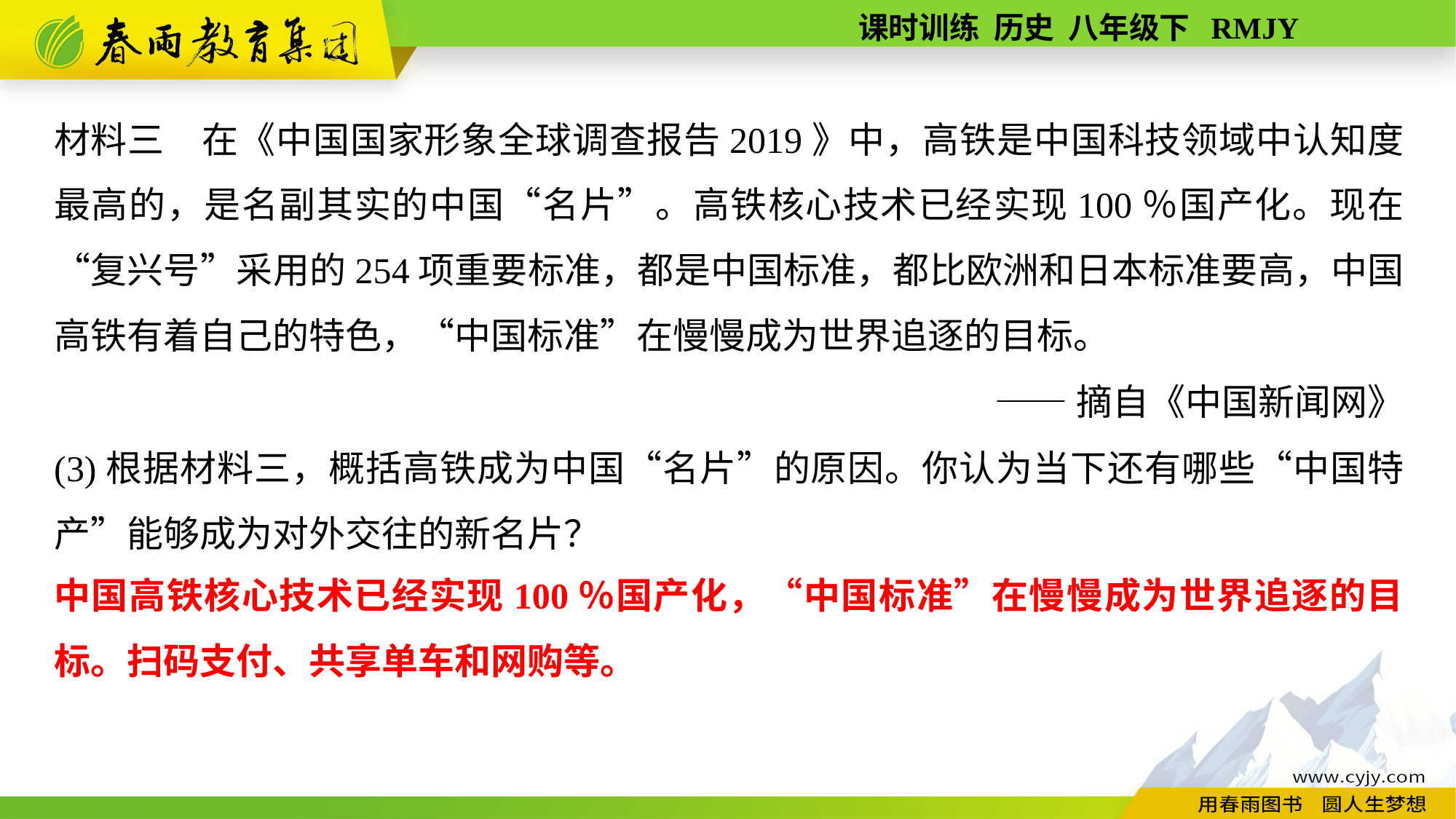

材料三　在《中国国家形象全球调查报告2019》中，高铁是中国科技领域中认知度最高的，是名副其实的中国“名片”。高铁核心技术已经实现100％国产化。现在“复兴号”采用的254项重要标准，都是中国标准，都比欧洲和日本标准要高，中国高铁有着自己的特色，“中国标准”在慢慢成为世界追逐的目标。
——摘自《中国新闻网》
(3)根据材料三，概括高铁成为中国“名片”的原因。你认为当下还有哪些“中国特产”能够成为对外交往的新名片？
中国高铁核心技术已经实现100％国产化，“中国标准”在慢慢成为世界追逐的目标。扫码支付、共享单车和网购等。